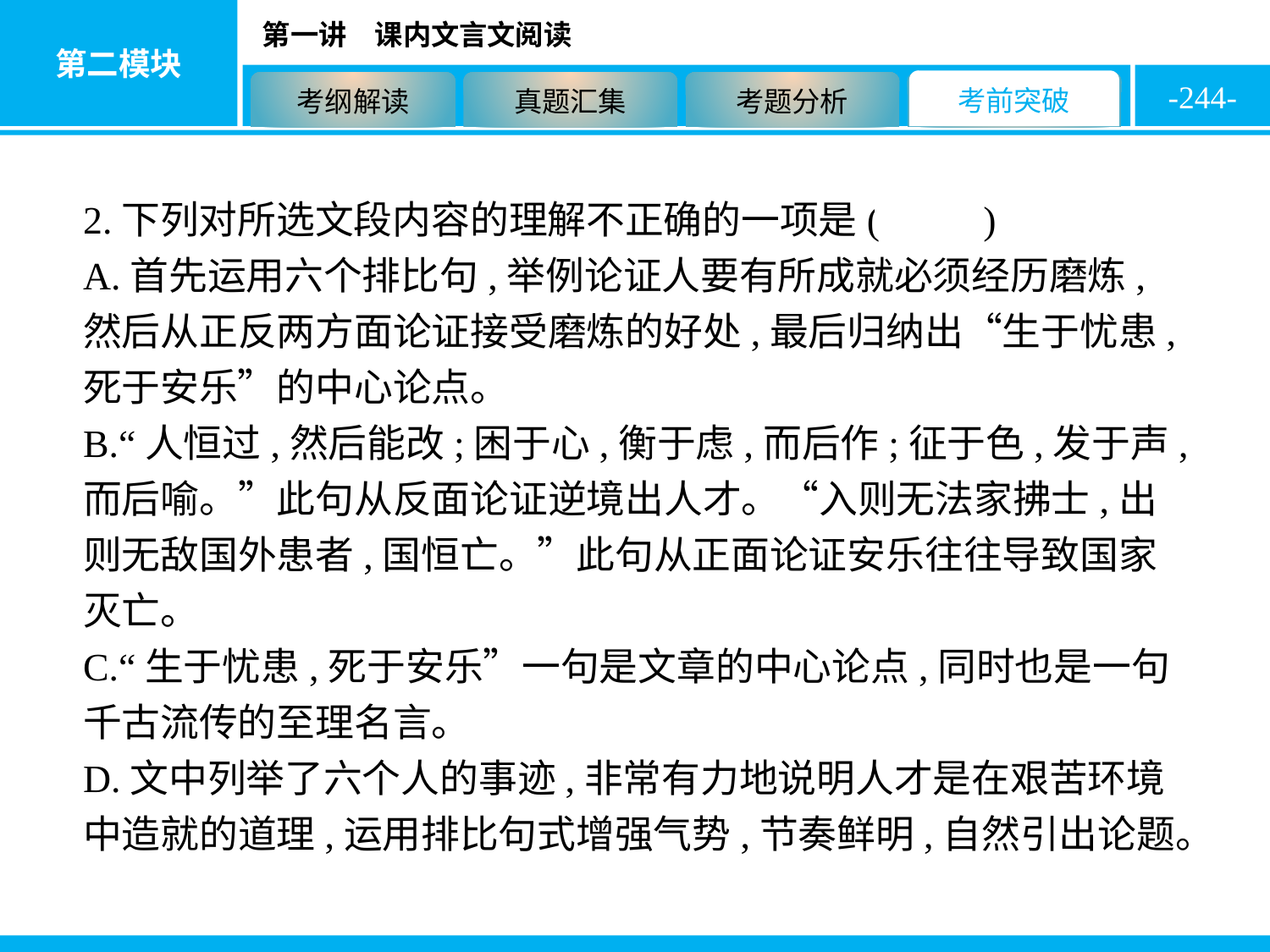

-244-
2.下列对所选文段内容的理解不正确的一项是(    B    )
A.首先运用六个排比句,举例论证人要有所成就必须经历磨炼,然后从正反两方面论证接受磨炼的好处,最后归纳出“生于忧患,死于安乐”的中心论点。
B.“人恒过,然后能改;困于心,衡于虑,而后作;征于色,发于声,而后喻。”此句从反面论证逆境出人才。“入则无法家拂士,出则无敌国外患者,国恒亡。”此句从正面论证安乐往往导致国家灭亡。
C.“生于忧患,死于安乐”一句是文章的中心论点,同时也是一句千古流传的至理名言。
D.文中列举了六个人的事迹,非常有力地说明人才是在艰苦环境中造就的道理,运用排比句式增强气势,节奏鲜明,自然引出论题。